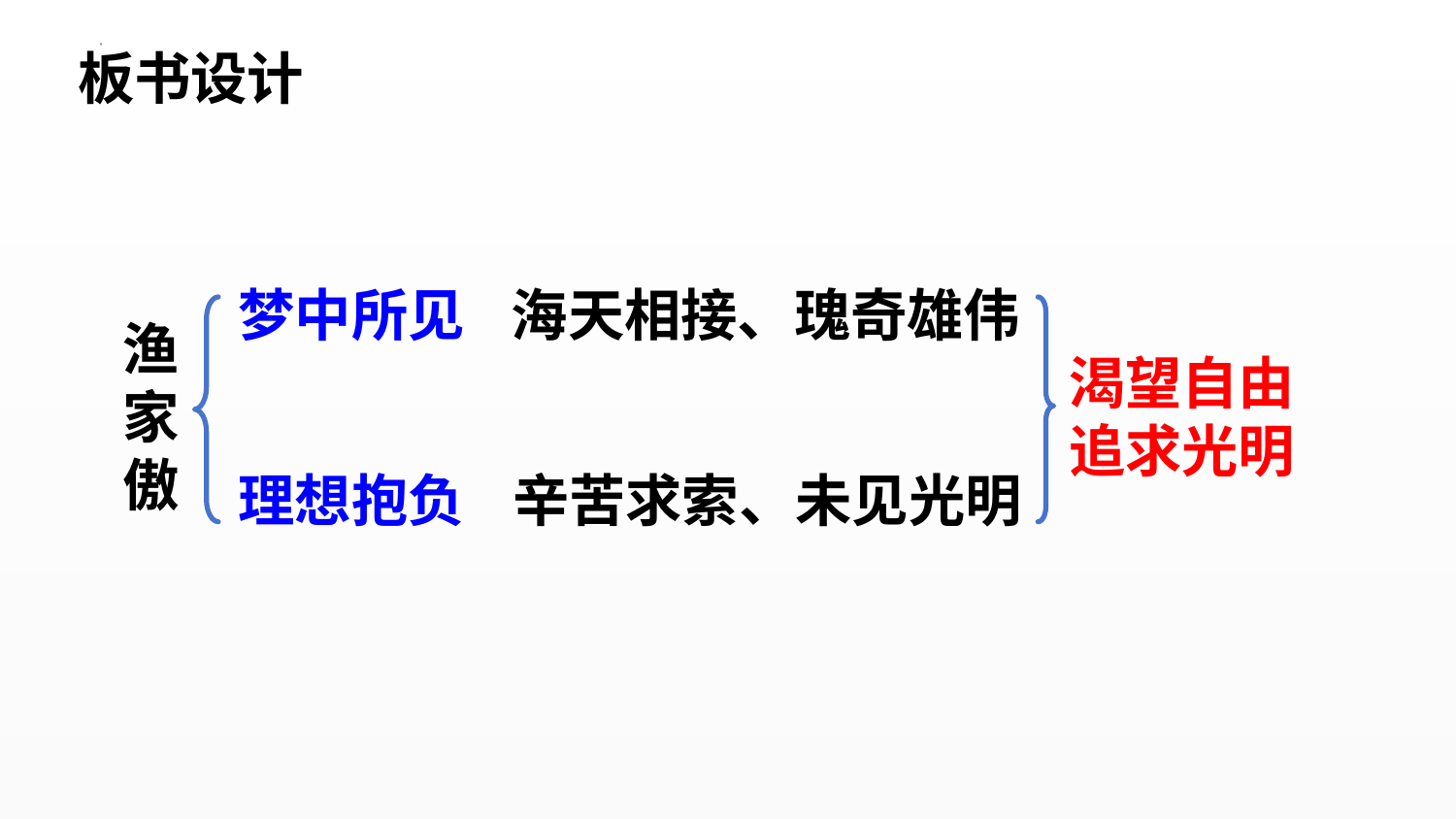

板书设计
梦中所见
海天相接、瑰奇雄伟

渔家傲
渴望自由
追求光明
理想抱负
辛苦求索、未见光明